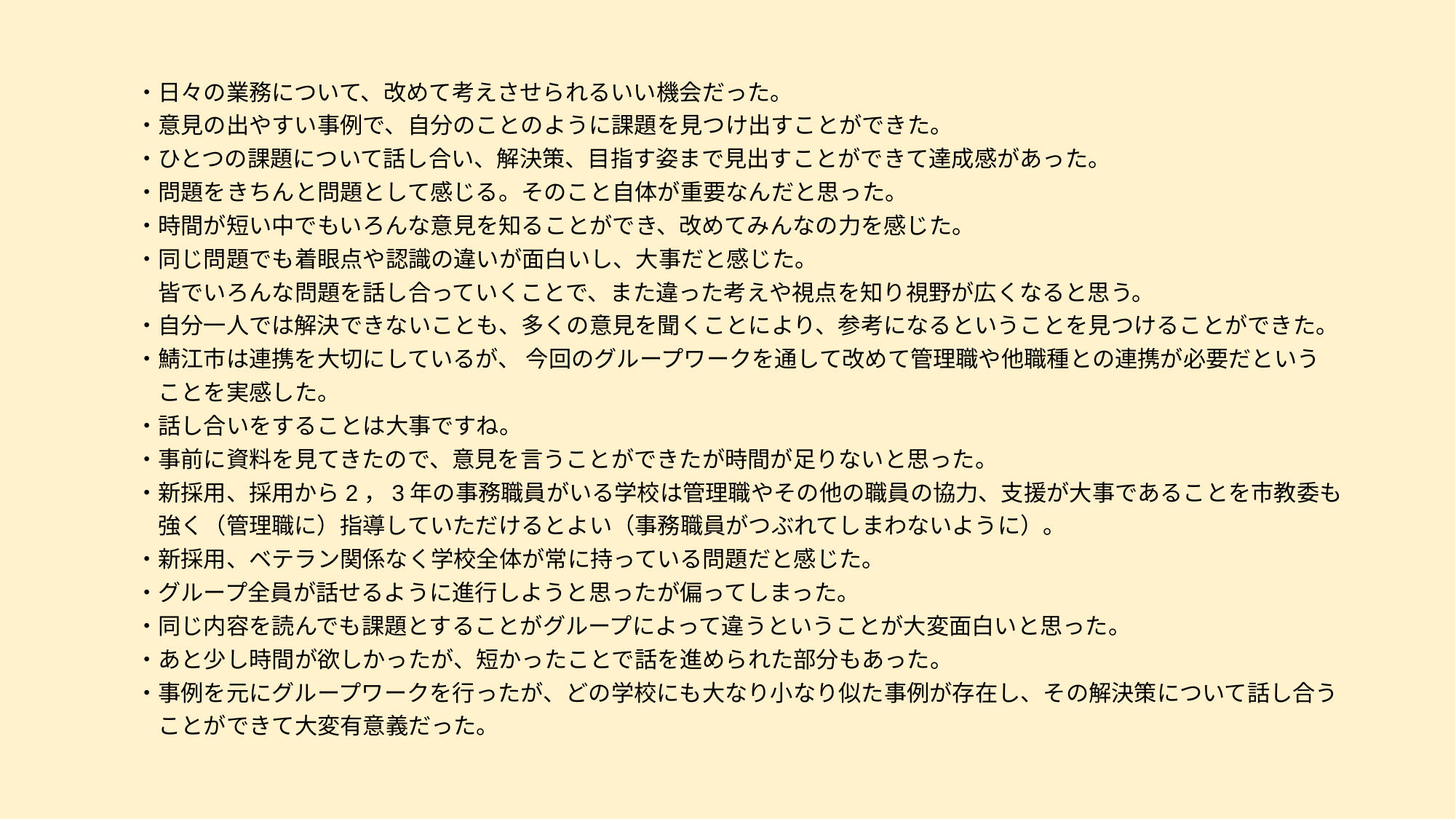

・日々の業務について、改めて考えさせられるいい機会だった。
・意見の出やすい事例で、自分のことのように課題を見つけ出すことができた。
・ひとつの課題について話し合い、解決策、目指す姿まで見出すことができて達成感があった。
・問題をきちんと問題として感じる。そのこと自体が重要なんだと思った。
・時間が短い中でもいろんな意見を知ることができ、改めてみんなの力を感じた。
・同じ問題でも着眼点や認識の違いが面白いし、大事だと感じた。
　皆でいろんな問題を話し合っていくことで、また違った考えや視点を知り視野が広くなると思う。
・自分一人では解決できないことも、多くの意見を聞くことにより、参考になるということを見つけることができた。
・鯖江市は連携を大切にしているが、 今回のグループワークを通して改めて管理職や他職種との連携が必要だという
　ことを実感した。
・話し合いをすることは大事ですね。
・事前に資料を見てきたので、意見を言うことができたが時間が足りないと思った。
・新採用、採用から2，3年の事務職員がいる学校は管理職やその他の職員の協力、支援が大事であることを市教委も
　強く（管理職に）指導していただけるとよい（事務職員がつぶれてしまわないように）。
・新採用、ベテラン関係なく学校全体が常に持っている問題だと感じた。
・グループ全員が話せるように進行しようと思ったが偏ってしまった。
・同じ内容を読んでも課題とすることがグループによって違うということが大変面白いと思った。
・あと少し時間が欲しかったが、短かったことで話を進められた部分もあった。
・事例を元にグループワークを行ったが、どの学校にも大なり小なり似た事例が存在し、その解決策について話し合う
　ことができて大変有意義だった。